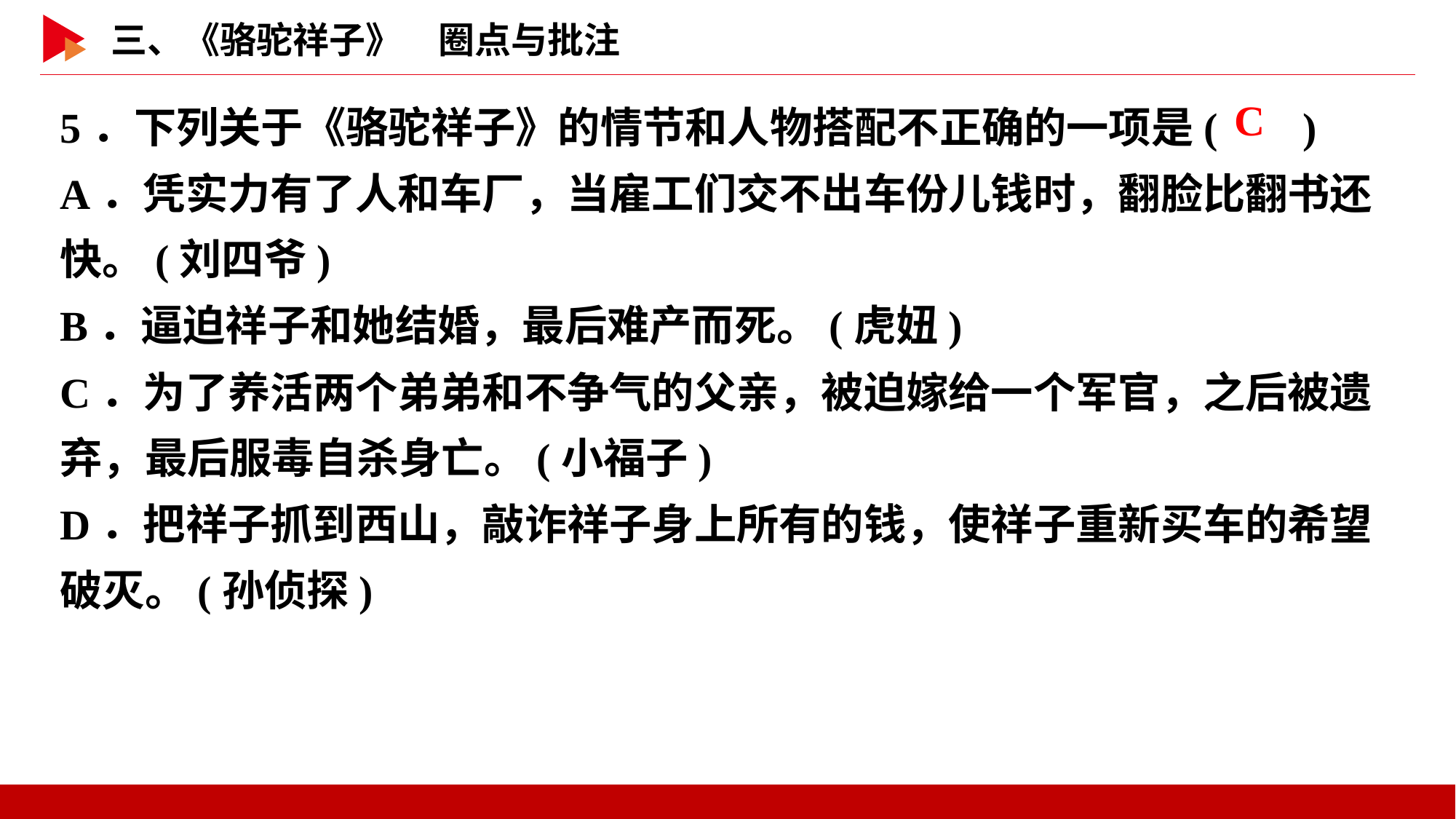

5．下列关于《骆驼祥子》的情节和人物搭配不正确的一项是(        )
A．凭实力有了人和车厂，当雇工们交不出车份儿钱时，翻脸比翻书还快。(刘四爷)
B．逼迫祥子和她结婚，最后难产而死。(虎妞)
C．为了养活两个弟弟和不争气的父亲，被迫嫁给一个军官，之后被遗弃，最后服毒自杀身亡。(小福子)
D．把祥子抓到西山，敲诈祥子身上所有的钱，使祥子重新买车的希望破灭。(孙侦探)
   C